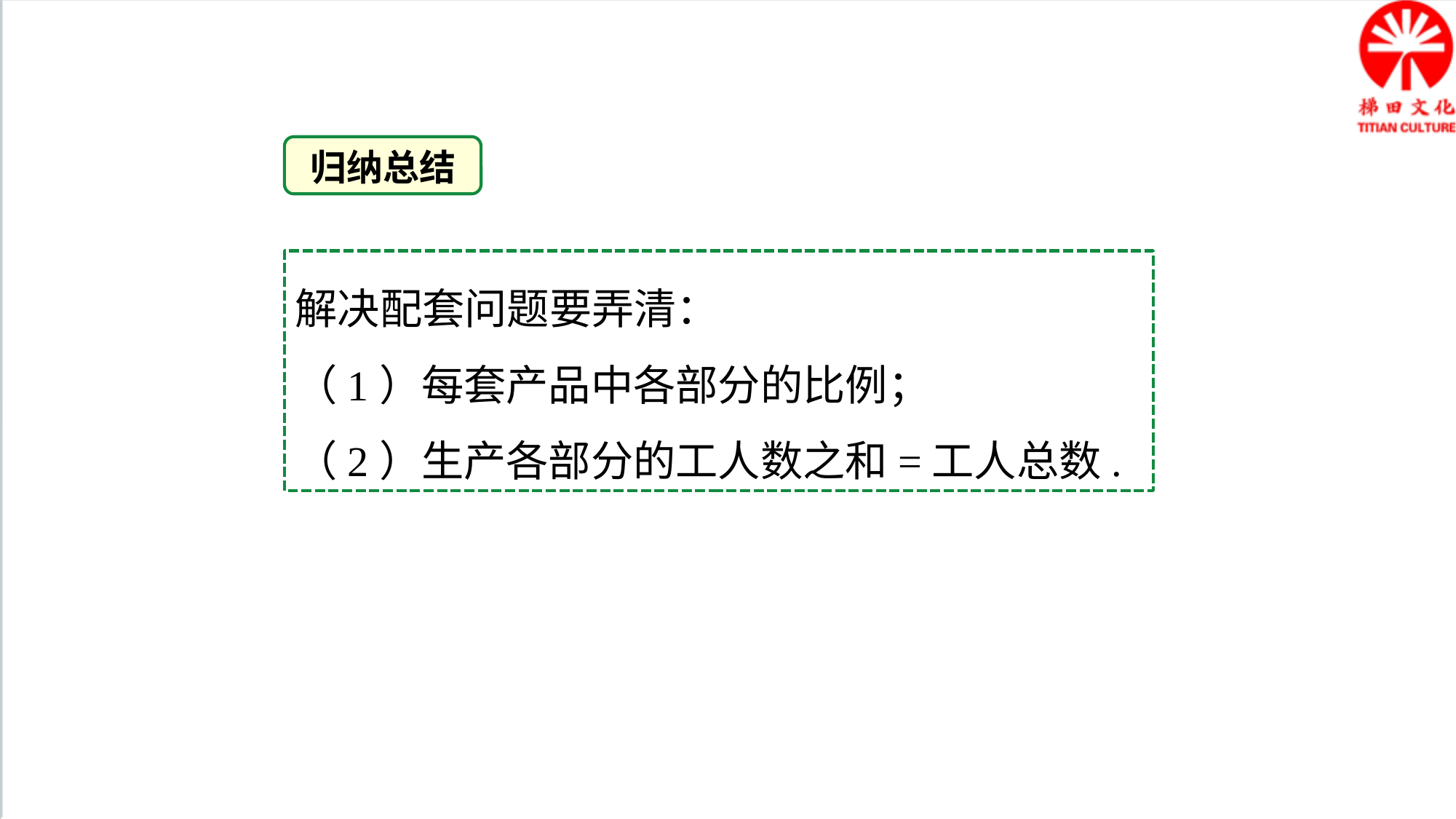

归纳总结
解决配套问题要弄清：
（1）每套产品中各部分的比例；
（2）生产各部分的工人数之和=工人总数.